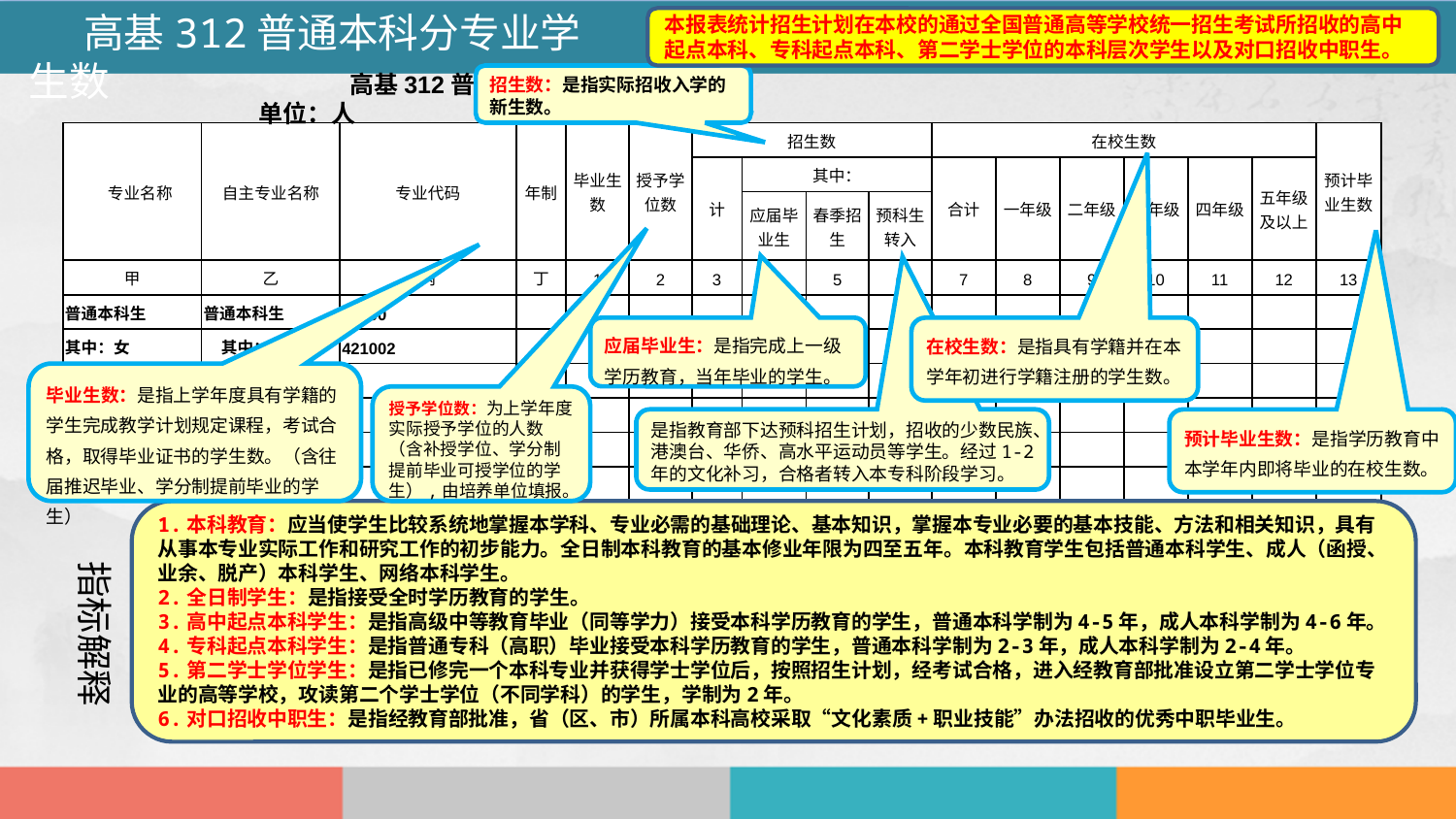

高基312普通本科分专业学生数
本报表统计招生计划在本校的通过全国普通高等学校统一招生考试所招收的高中起点本科、专科起点本科、第二学士学位的本科层次学生以及对口招收中职生。
招生数：是指实际招收入学的新生数。
高基312普通本科分专业学生数                                                               单位：人
| 专业名称 | 自主专业名称 | 专业代码 | 年制 | 毕业生数 | 授予学位数 | 招生数 |  |  |  | 在校生数 |  |  |  |  |  | 预计毕业生数 |
| --- | --- | --- | --- | --- | --- | --- | --- | --- | --- | --- | --- | --- | --- | --- | --- | --- |
|  |  |  |  |  |  | 计 | 其中： |  |  | 合计 | 一年级 | 二年级 | 三年级 | 四年级 | 五年级及以上 |  |
|  |  |  |  |  |  |  | 应届毕业生 | 春季招生 | 预科生转入 |  |  |  |  |  |  |  |
| 甲 | 乙 | 丙 | 丁 | 1 | 2 | 3 | 4 | 5 | 6 | 7 | 8 | 9 | 10 | 11 | 12 | 13 |
| 普通本科生 | 普通本科生 | 42100 |  |  |  |  |  |  |  |  |  |  |  |  |  |  |
| 其中：女 | 其中：女 | 421002 |  |  |  |  |  |  |  |  |  |  |  |  |  |  |
|  |  |  |  |  |  |  |  |  |  |  |  |  |  |  |  |  |
|  |  |  |  |  |  |  |  |  |  |  |  |  |  |  |  |  |
|  |  |  |  |  |  |  |  |  |  |  |  |  |  |  |  |  |
|  |  |  |  |  |  |  |  |  |  |  |  |  |  |  |  |  |
应届毕业生：是指完成上一级学历教育，当年毕业的学生。
在校生数：是指具有学籍并在本学年初进行学籍注册的学生数。
毕业生数：是指上学年度具有学籍的学生完成教学计划规定课程，考试合格，取得毕业证书的学生数。（含往届推迟毕业、学分制提前毕业的学生）
授予学位数：为上学年度实际授予学位的人数（含补授学位、学分制提前毕业可授学位的学生）,由培养单位填报。
是指教育部下达预科招生计划，招收的少数民族、港澳台、华侨、高水平运动员等学生。经过1-2年的文化补习，合格者转入本专科阶段学习。
预计毕业生数：是指学历教育中本学年内即将毕业的在校生数。
1.本科教育：应当使学生比较系统地掌握本学科、专业必需的基础理论、基本知识，掌握本专业必要的基本技能、方法和相关知识，具有从事本专业实际工作和研究工作的初步能力。全日制本科教育的基本修业年限为四至五年。本科教育学生包括普通本科学生、成人（函授、业余、脱产）本科学生、网络本科学生。
2.全日制学生：是指接受全时学历教育的学生。
3.高中起点本科学生：是指高级中等教育毕业（同等学力）接受本科学历教育的学生，普通本科学制为4-5年，成人本科学制为4-6年。
4.专科起点本科学生：是指普通专科（高职）毕业接受本科学历教育的学生，普通本科学制为2-3年，成人本科学制为2-4年。
5.第二学士学位学生：是指已修完一个本科专业并获得学士学位后，按照招生计划，经考试合格，进入经教育部批准设立第二学士学位专业的高等学校，攻读第二个学士学位（不同学科）的学生，学制为2年。
6.对口招收中职生：是指经教育部批准，省（区、市）所属本科高校采取“文化素质+职业技能”办法招收的优秀中职毕业生。
指标解释